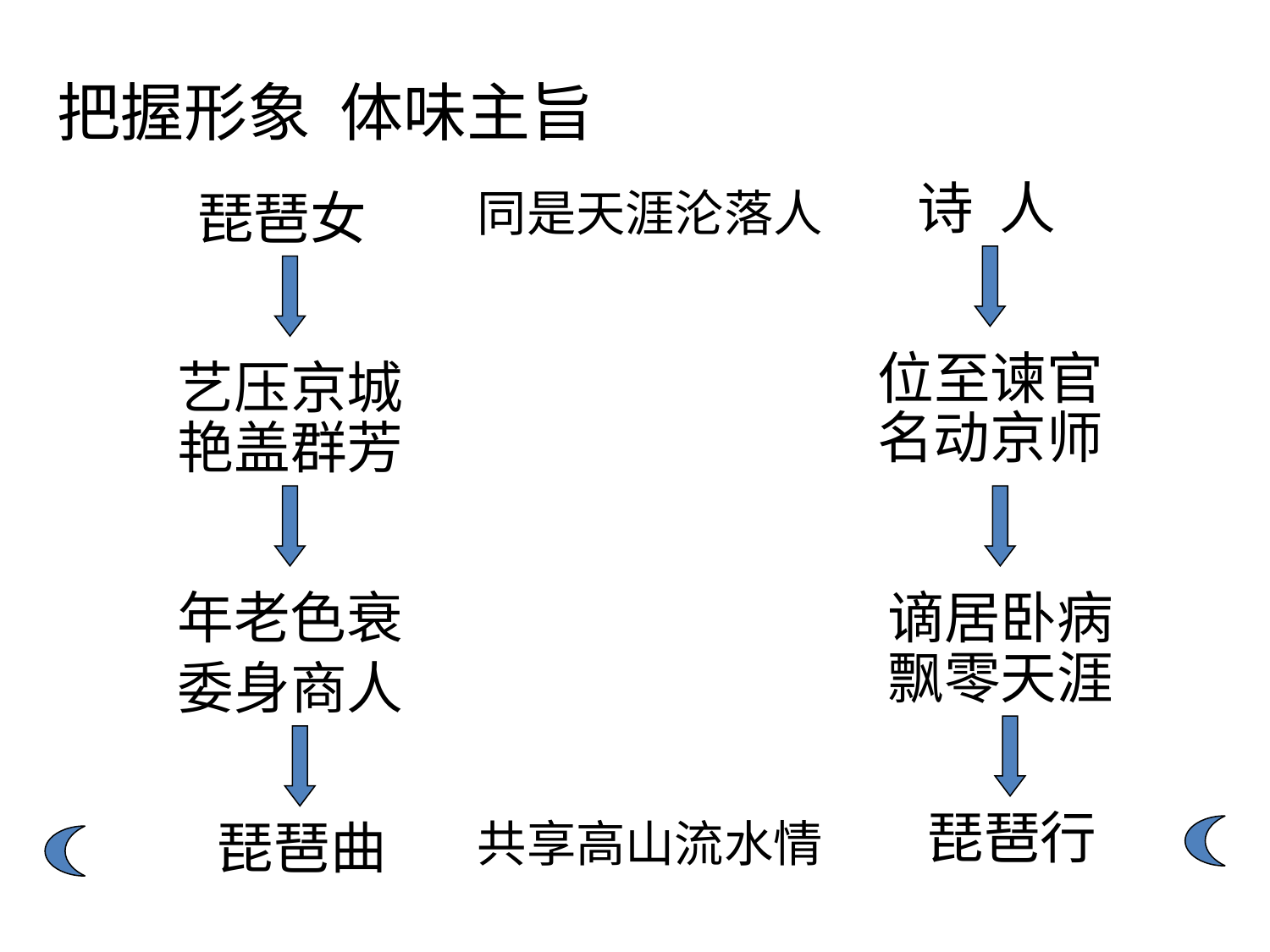

把握形象  体味主旨
诗  人
琵琶女
同是天涯沦落人

位至谏官
艺压京城
名动京师
艳盖群芳

年老色衰
谪居卧病
飘零天涯
委身商人

琵琶行
琵琶曲
共享高山流水情